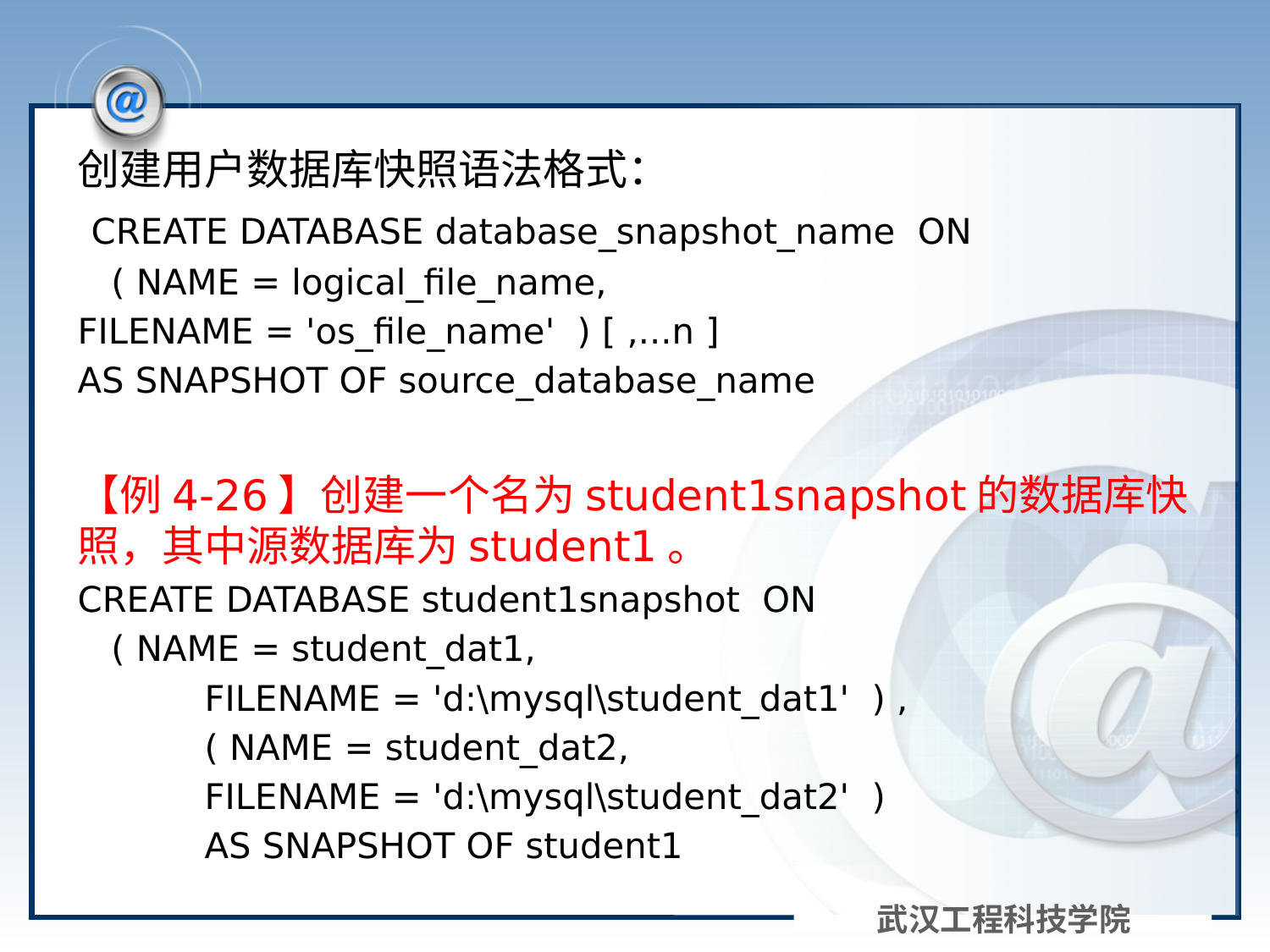

#
创建用户数据库快照语法格式：
 CREATE DATABASE database_snapshot_name  ON
   ( NAME = logical_file_name,
FILENAME = 'os_file_name'  ) [ ,...n ]
AS SNAPSHOT OF source_database_name

【例4-26】创建一个名为student1snapshot的数据库快照，其中源数据库为student1。
CREATE DATABASE student1snapshot  ON
   ( NAME = student_dat1,
	FILENAME = 'd:\mysql\student_dat1'  ) ,
	( NAME = student_dat2,
	FILENAME = 'd:\mysql\student_dat2'  )
	AS SNAPSHOT OF student1

武汉工程科技学院